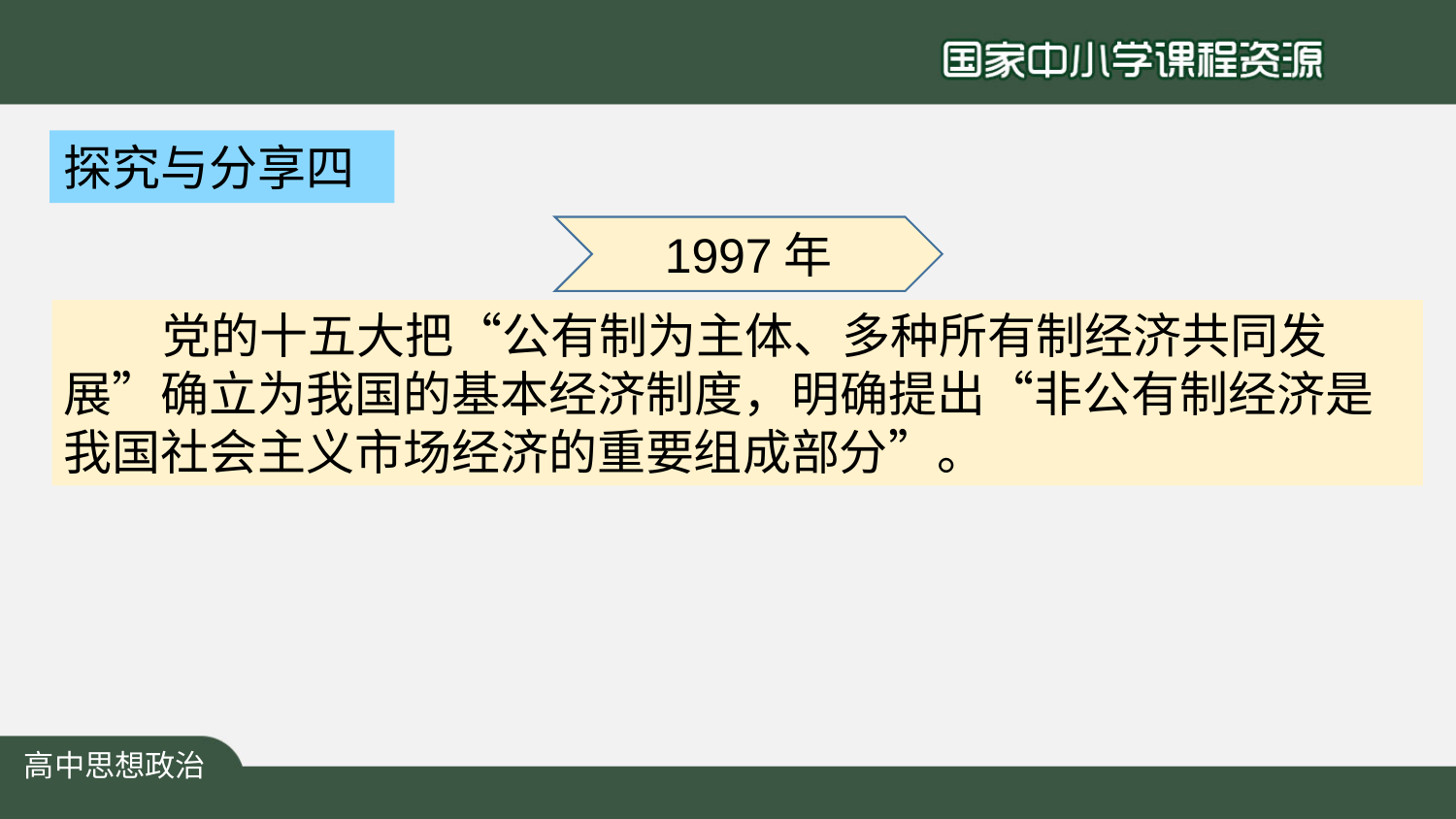

探究与分享四
1997年
        党的十五大把“公有制为主体、多种所有制经济共同发展”确立为我国的基本经济制度，明确提出“非公有制经济是我国社会主义市场经济的重要组成部分”。